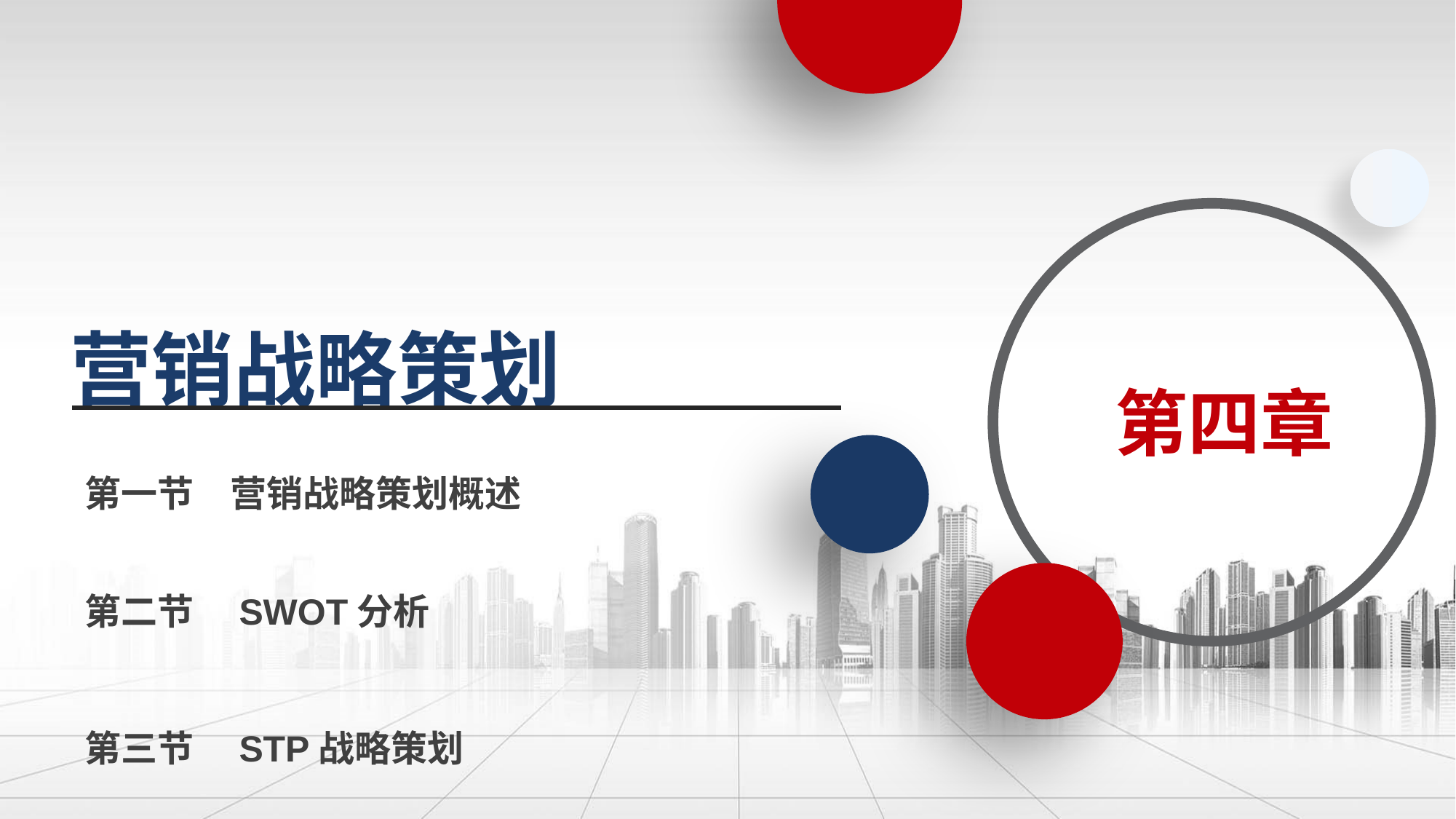

营销战略策划
第四章

第一节　营销战略策划概述

第二节　SWOT分析
第三节　STP战略策划